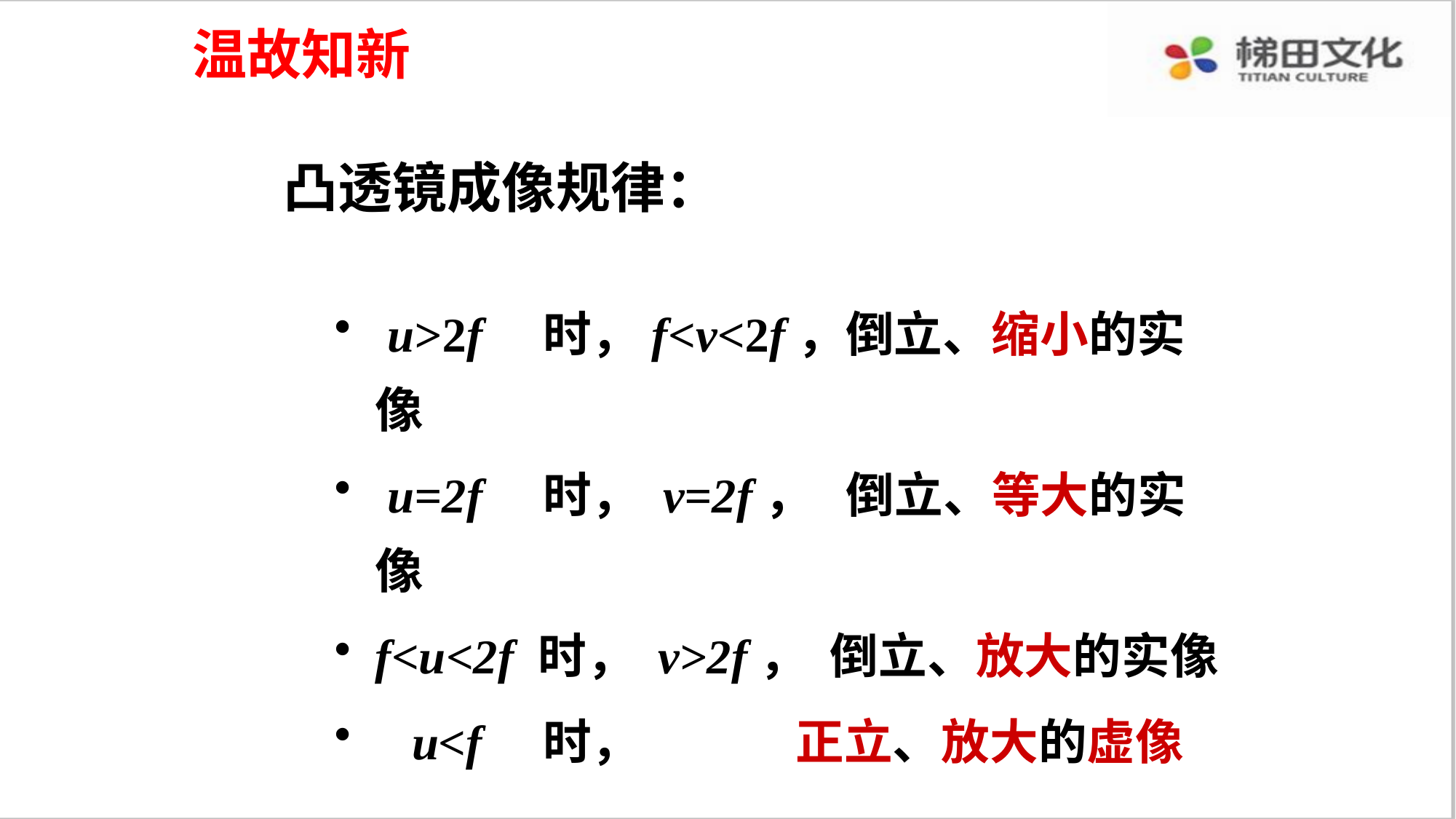

温故知新
凸透镜成像规律：
 u>2f    时，f<v<2f，倒立、缩小的实像
 u=2f    时， v=2f，   倒立、等大的实像
f<u<2f 时， v>2f，  倒立、放大的实像
   u<f    时，              正立、放大的虚像